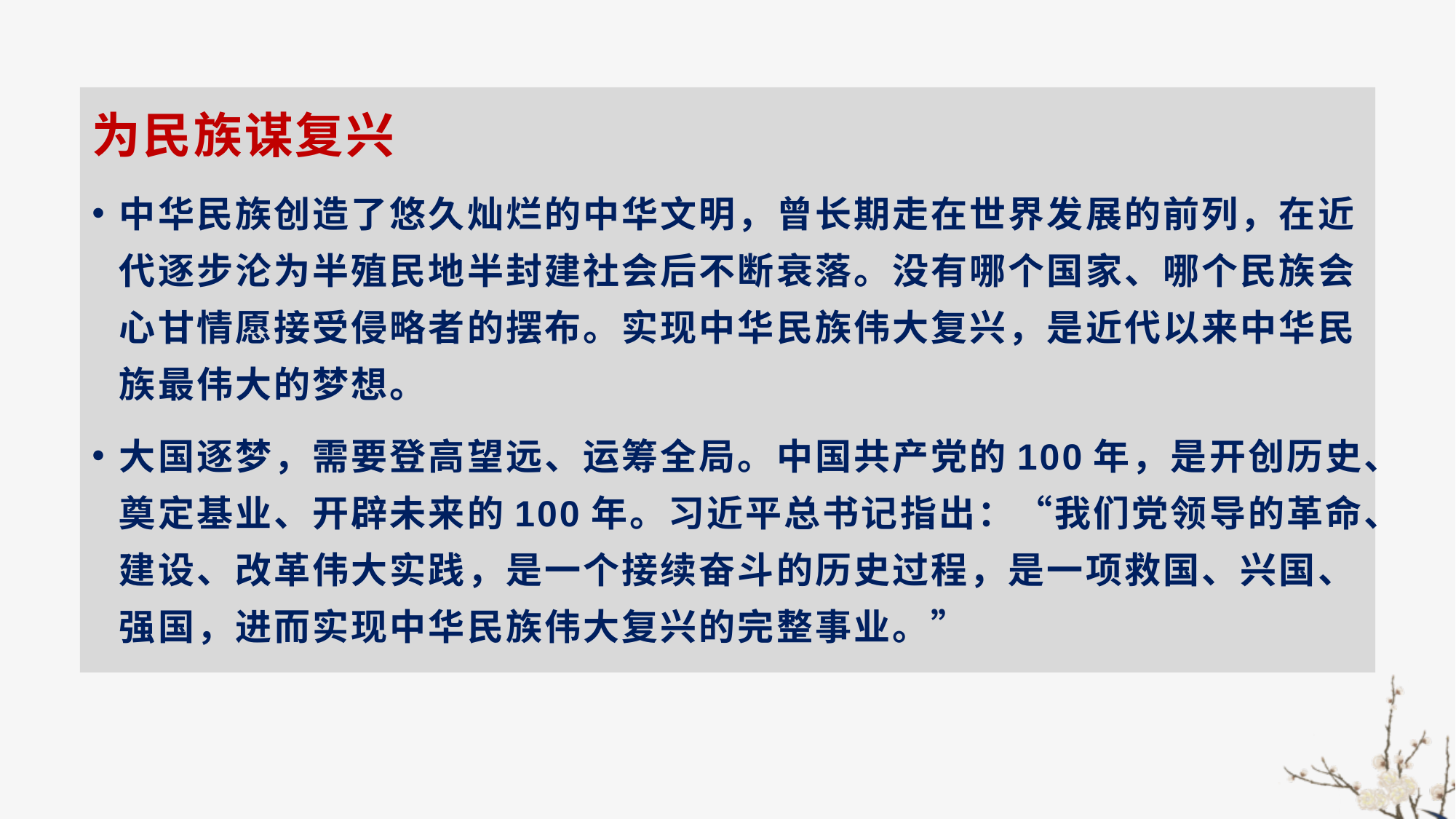

为民族谋复兴
中华民族创造了悠久灿烂的中华文明，曾长期走在世界发展的前列，在近代逐步沦为半殖民地半封建社会后不断衰落。没有哪个国家、哪个民族会心甘情愿接受侵略者的摆布。实现中华民族伟大复兴，是近代以来中华民族最伟大的梦想。
大国逐梦，需要登高望远、运筹全局。中国共产党的100年，是开创历史、奠定基业、开辟未来的100年。习近平总书记指出：“我们党领导的革命、建设、改革伟大实践，是一个接续奋斗的历史过程，是一项救国、兴国、强国，进而实现中华民族伟大复兴的完整事业。”